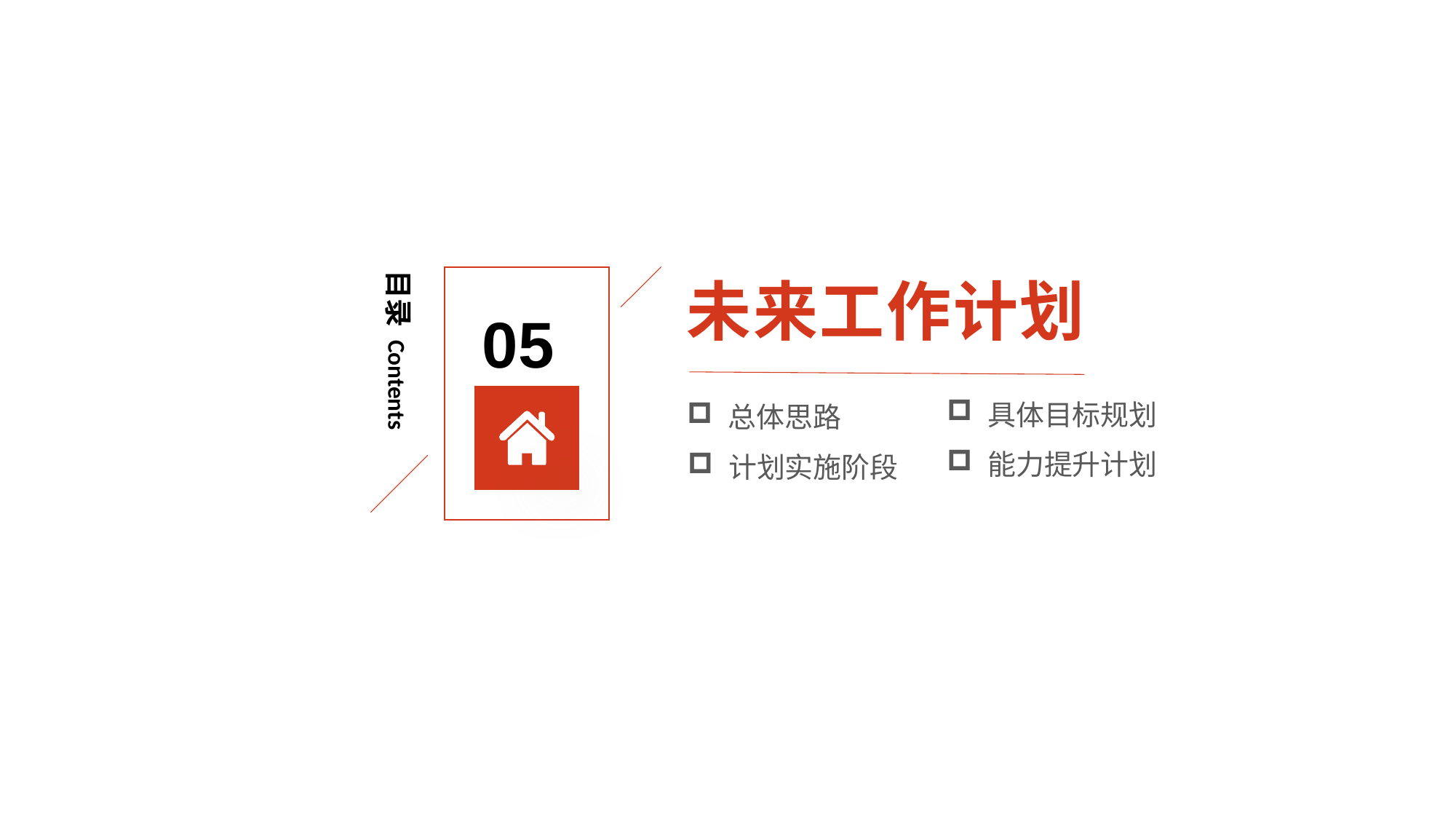

未来工作计划

05
目录 Contents

具体目标规划
总体思路

能力提升计划
计划实施阶段